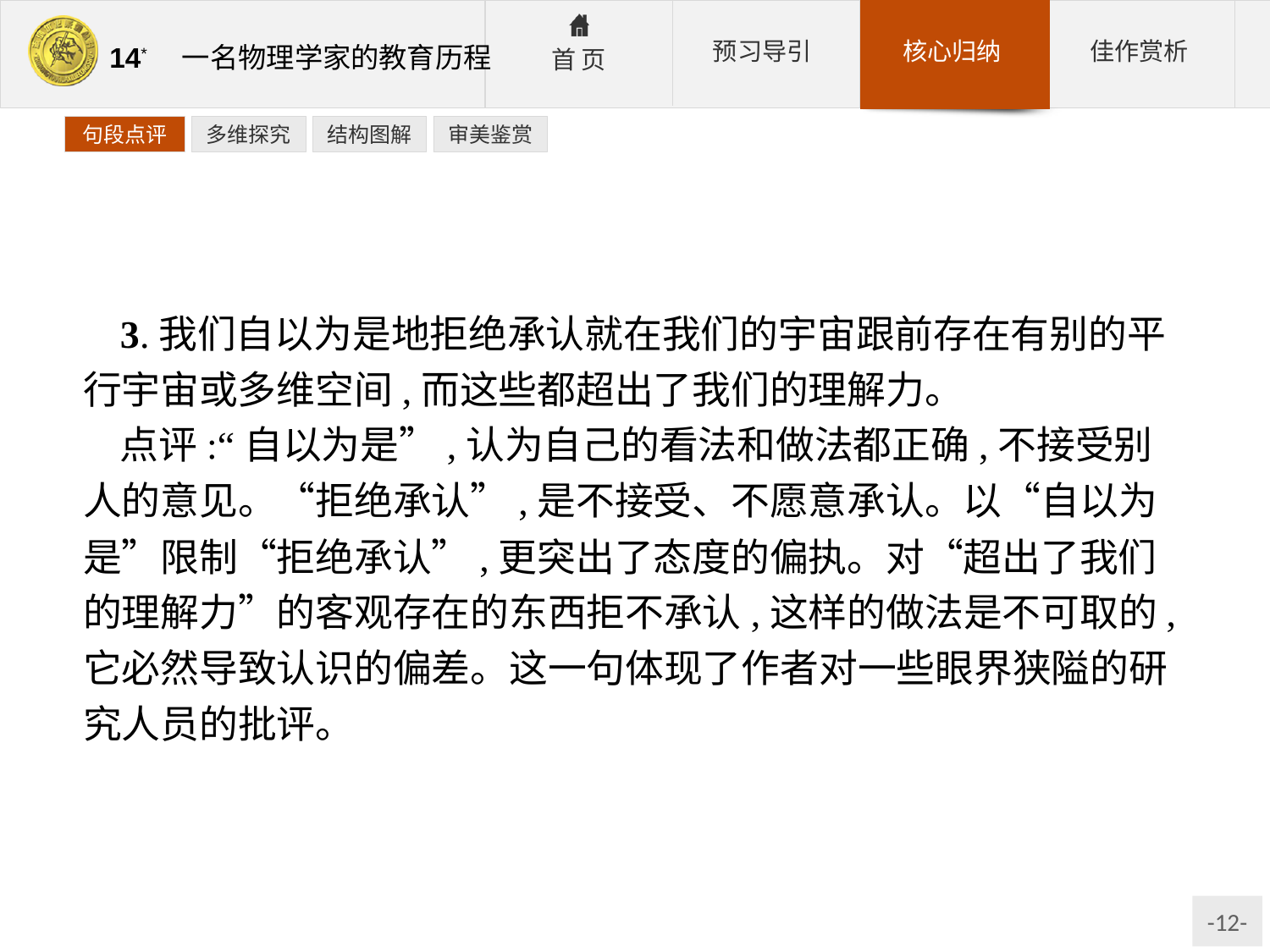

句段点评
多维探究
结构图解
审美鉴赏
3.我们自以为是地拒绝承认就在我们的宇宙跟前存在有别的平行宇宙或多维空间,而这些都超出了我们的理解力。
点评:“自以为是”,认为自己的看法和做法都正确,不接受别人的意见。“拒绝承认”,是不接受、不愿意承认。以“自以为是”限制“拒绝承认”,更突出了态度的偏执。对“超出了我们的理解力”的客观存在的东西拒不承认,这样的做法是不可取的,它必然导致认识的偏差。这一句体现了作者对一些眼界狭隘的研究人员的批评。